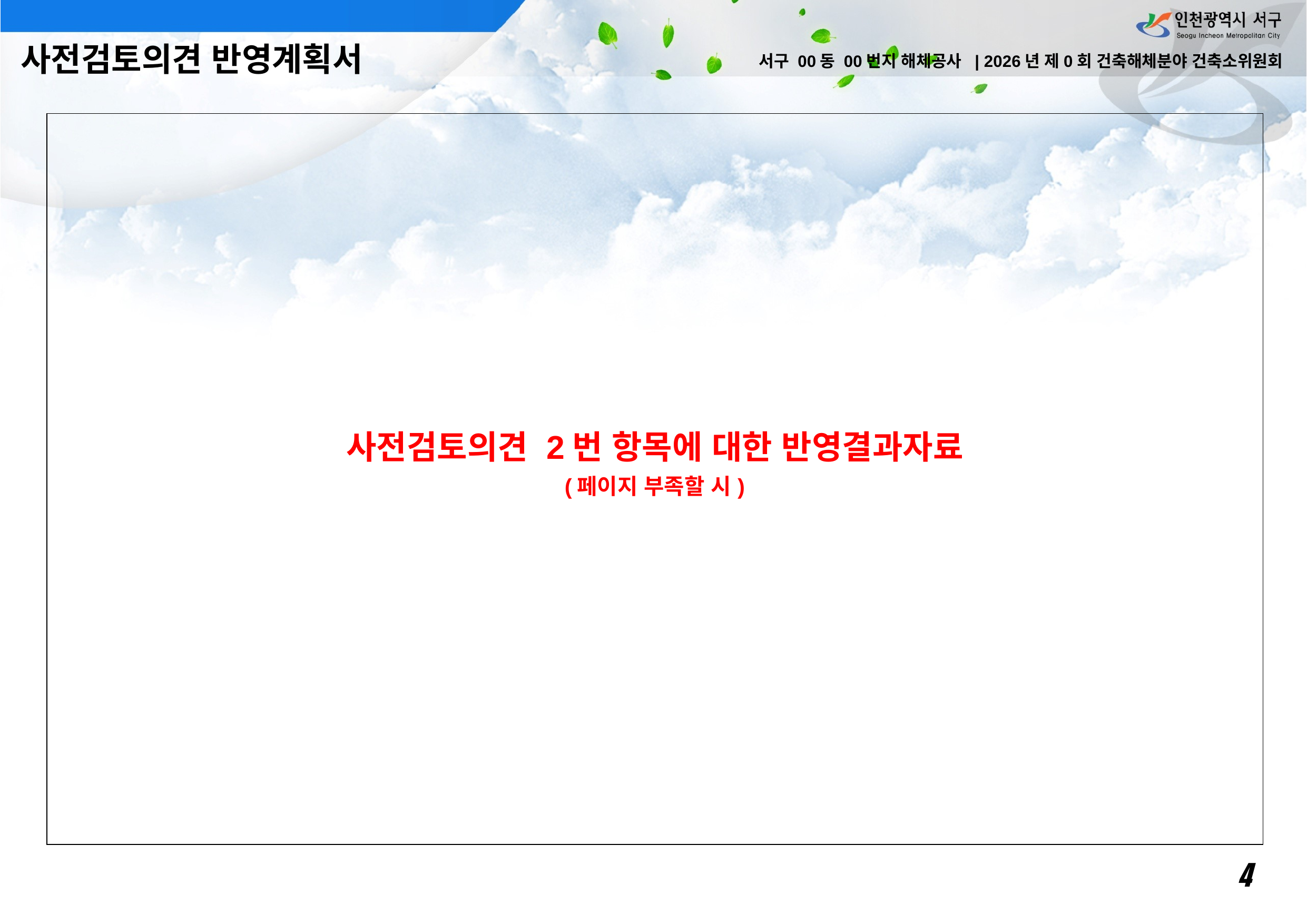

사전검토의견 반영계획서
서구 00동 00번지 해체공사  | 2026년 제0회 건축해체분야 건축소위원회
| 사전검토의견 2번 항목에 대한 반영결과자료 (페이지 부족할 시) |
| --- |
4